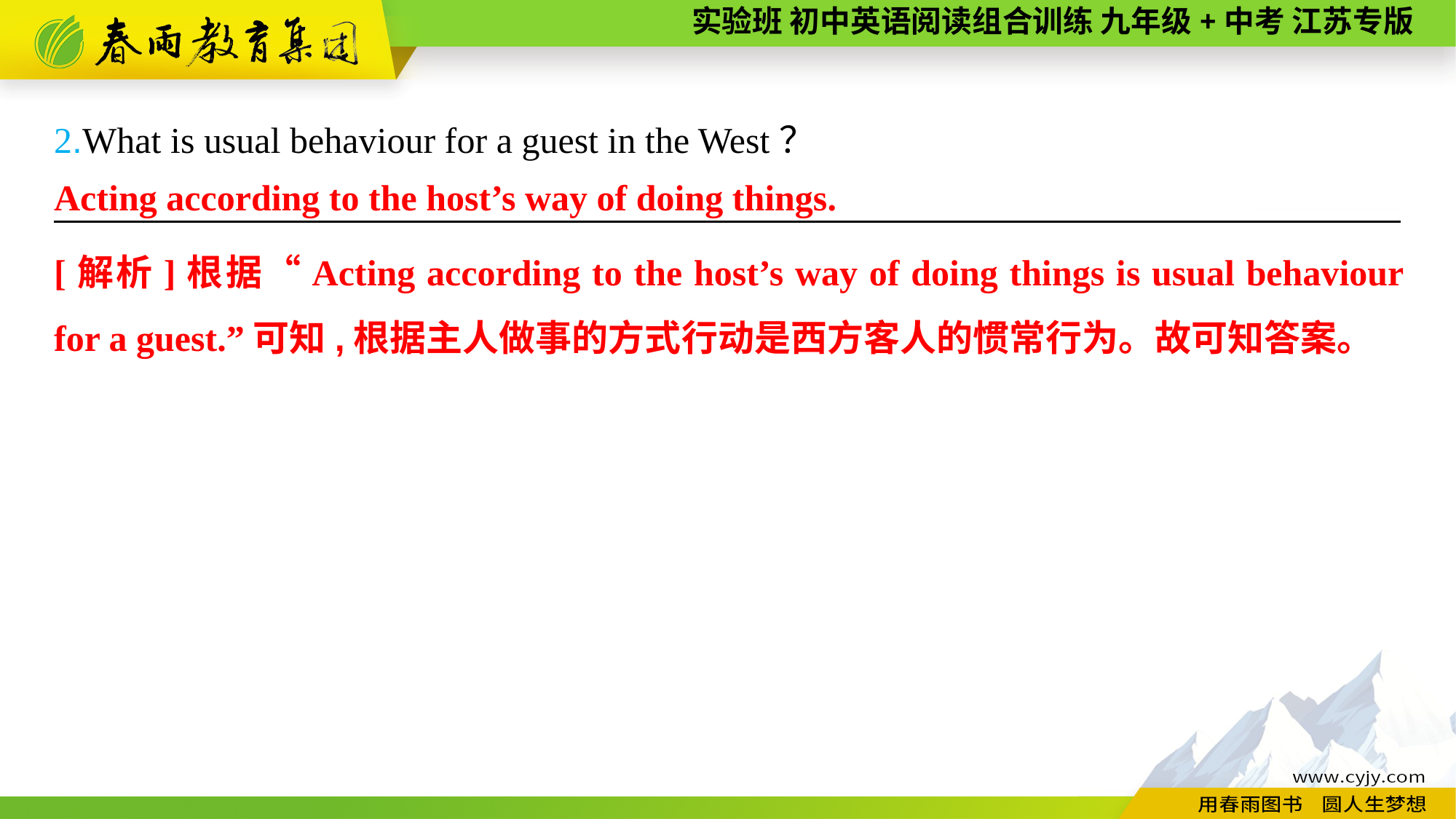

2.What is usual behaviour for a guest in the West？
————————                        ——  ————                                                  ————
Acting according to the host’s way of doing things.
[解析]根据“Acting according to the host’s way of doing things is usual behaviour for a guest.”可知,根据主人做事的方式行动是西方客人的惯常行为。故可知答案。